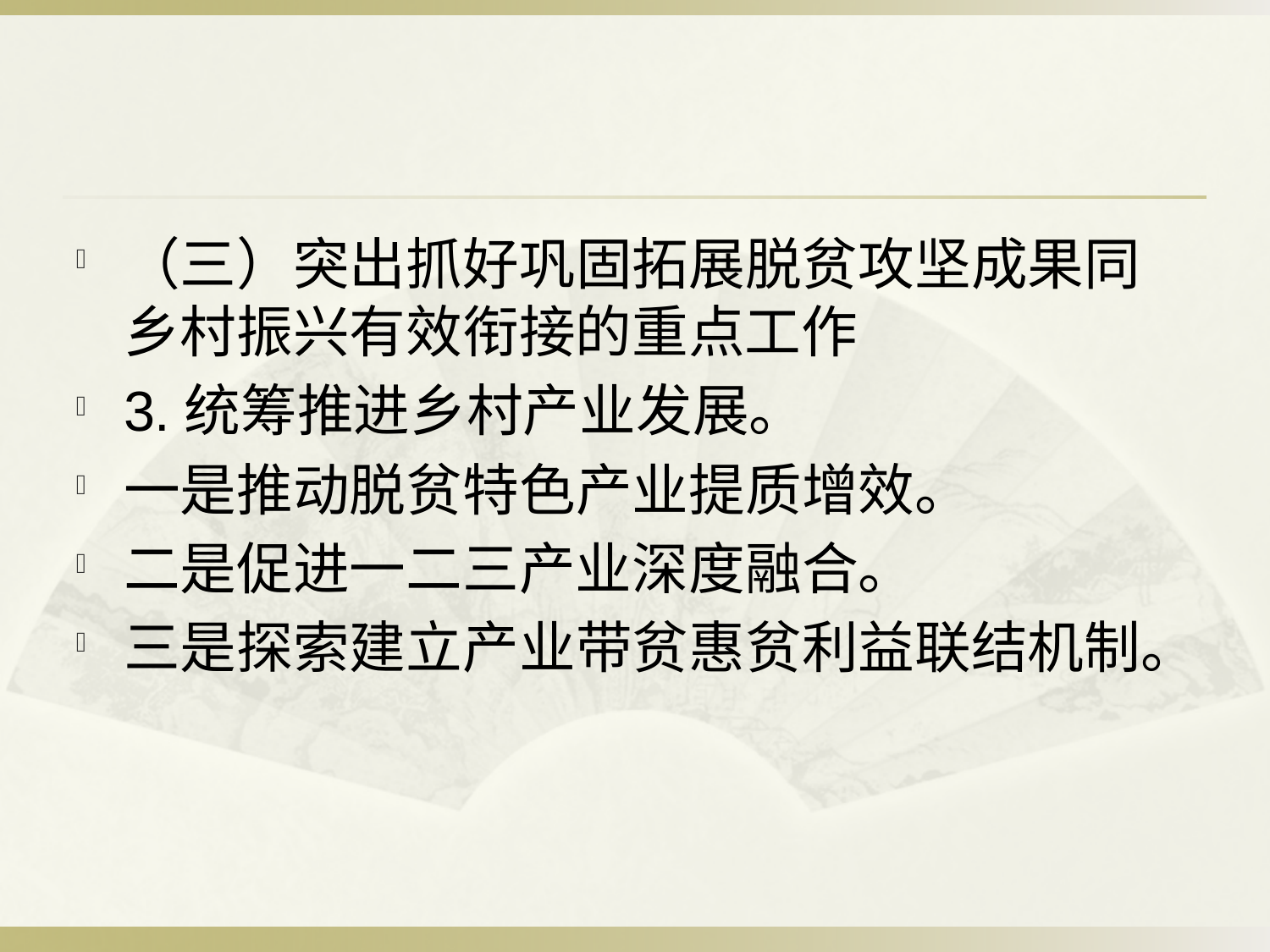

#
（三）突出抓好巩固拓展脱贫攻坚成果同乡村振兴有效衔接的重点工作
3.统筹推进乡村产业发展。
一是推动脱贫特色产业提质增效。
二是促进一二三产业深度融合。
三是探索建立产业带贫惠贫利益联结机制。